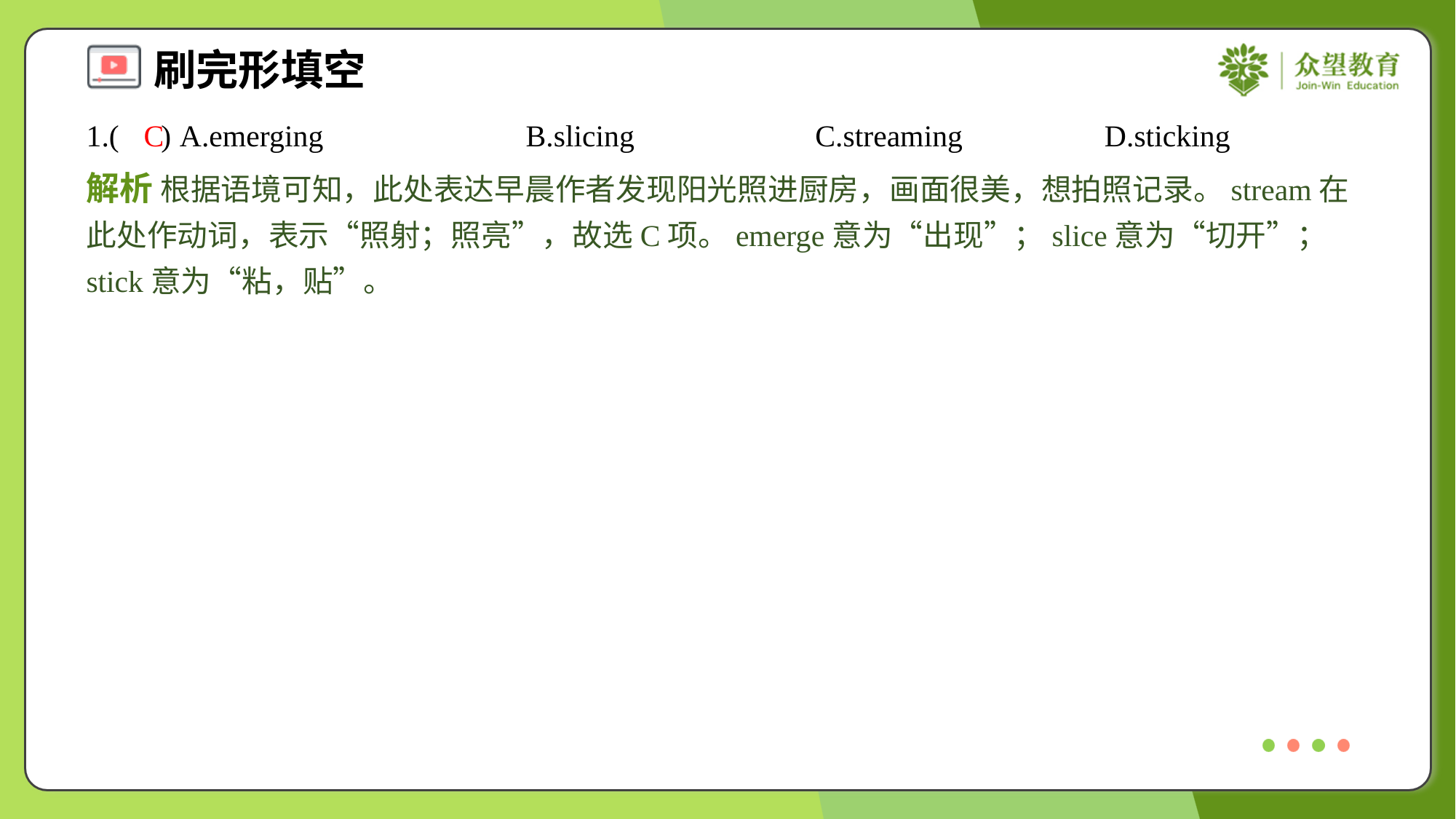

1.(     ) A.emerging	B.slicing	C.streaming	D.sticking
C
解析 根据语境可知，此处表达早晨作者发现阳光照进厨房，画面很美，想拍照记录。stream在此处作动词，表示“照射；照亮”，故选C项。emerge意为“出现”；slice意为“切开”；stick意为“粘，贴”。